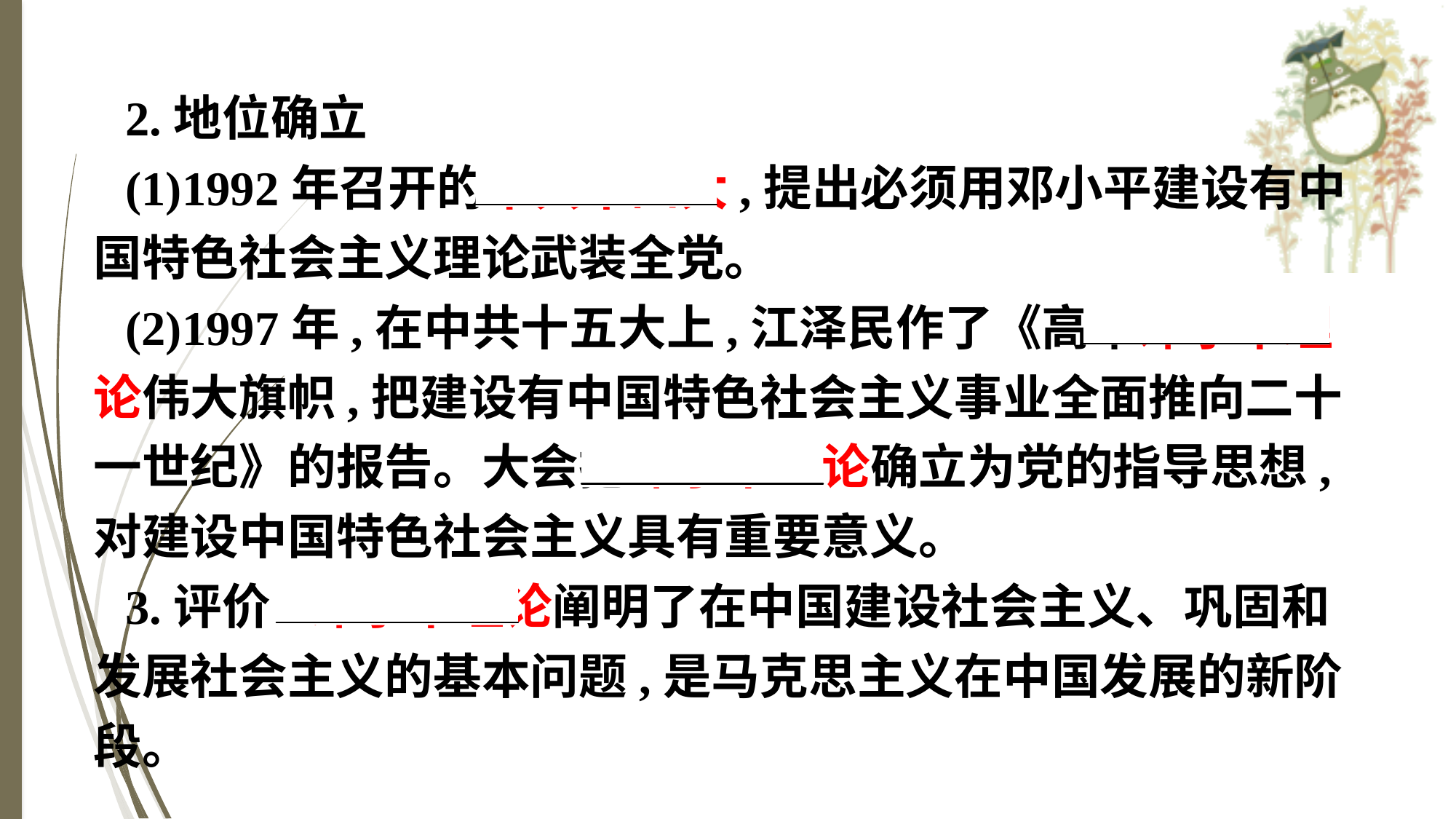

2.地位确立
(1)1992年召开的中共十四大,提出必须用邓小平建设有中国特色社会主义理论武装全党。
(2)1997年,在中共十五大上,江泽民作了《高举邓小平理论伟大旗帜,把建设有中国特色社会主义事业全面推向二十一世纪》的报告。大会把邓小平理论确立为党的指导思想,对建设中国特色社会主义具有重要意义。
3.评价:邓小平理论阐明了在中国建设社会主义、巩固和发展社会主义的基本问题,是马克思主义在中国发展的新阶段。